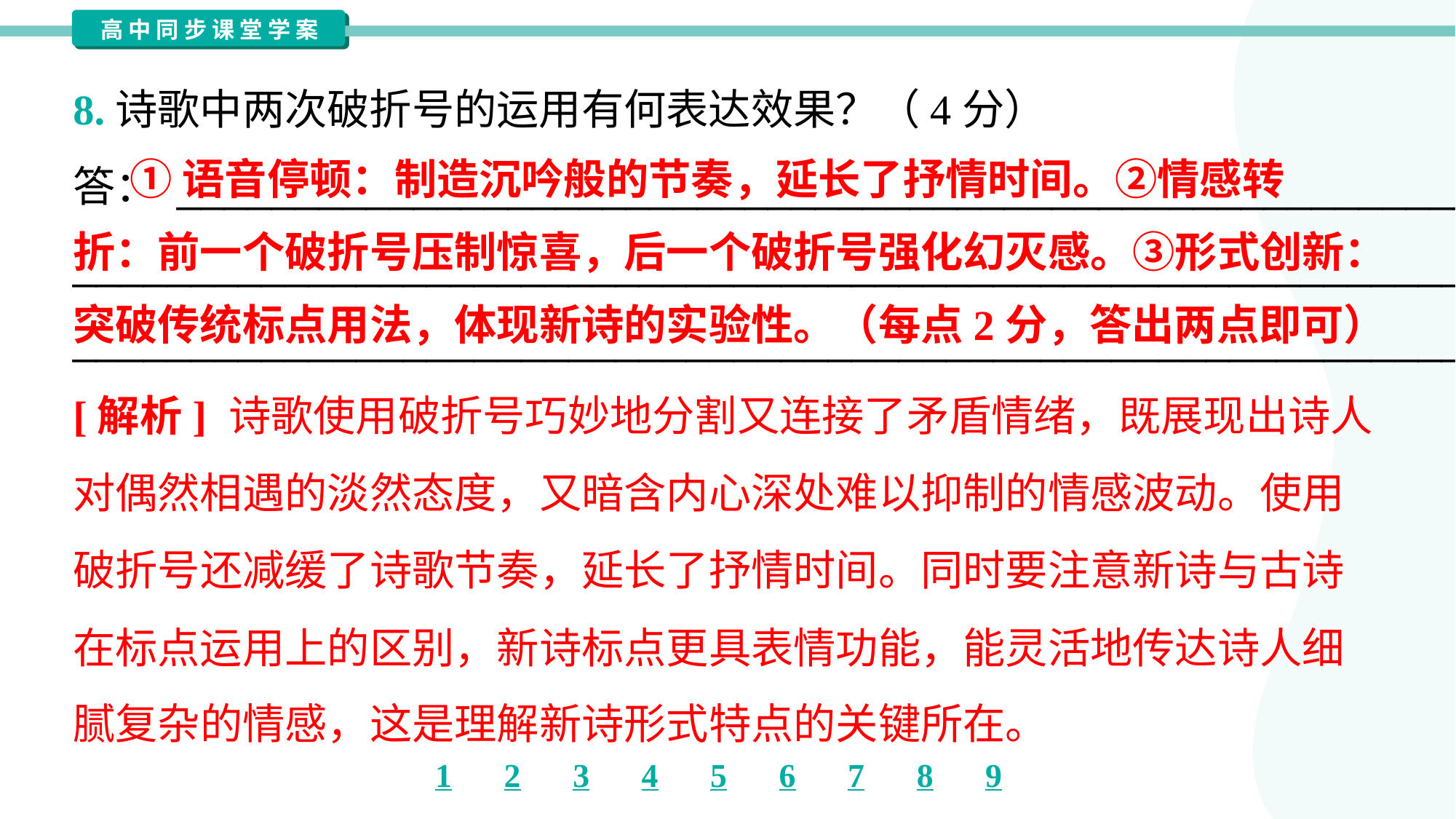

8.诗歌中两次破折号的运用有何表达效果？（4分）
答： ________________________________________________________
_____________________________________________________________
_____________________________________________________________
      ①语音停顿：制造沉吟般的节奏，延长了抒情时间。②情感转
折：前一个破折号压制惊喜，后一个破折号强化幻灭感。③形式创新：
突破传统标点用法，体现新诗的实验性。（每点2分，答出两点即可）
[解析] 诗歌使用破折号巧妙地分割又连接了矛盾情绪，既展现出诗人
对偶然相遇的淡然态度，又暗含内心深处难以抑制的情感波动。使用
破折号还减缓了诗歌节奏，延长了抒情时间。同时要注意新诗与古诗
在标点运用上的区别，新诗标点更具表情功能，能灵活地传达诗人细
腻复杂的情感，这是理解新诗形式特点的关键所在。